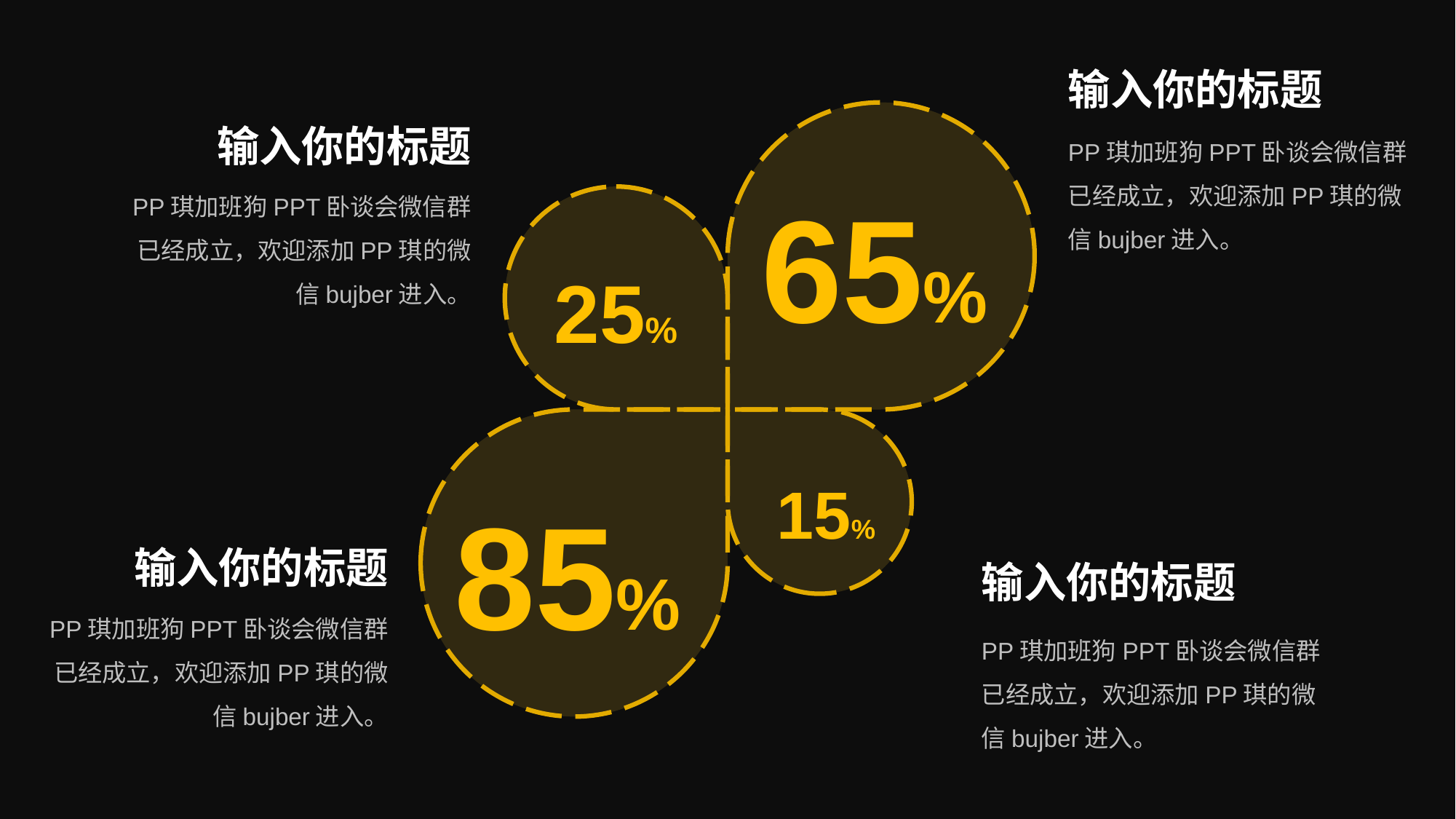

输入你的标题

输入你的标题
PP琪加班狗PPT卧谈会微信群已经成立，欢迎添加PP琪的微信bujber进入。
PP琪加班狗PPT卧谈会微信群已经成立，欢迎添加PP琪的微信bujber进入。
65%
25%
15%
85%
输入你的标题
输入你的标题
PP琪加班狗PPT卧谈会微信群已经成立，欢迎添加PP琪的微信bujber进入。
PP琪加班狗PPT卧谈会微信群已经成立，欢迎添加PP琪的微信bujber进入。